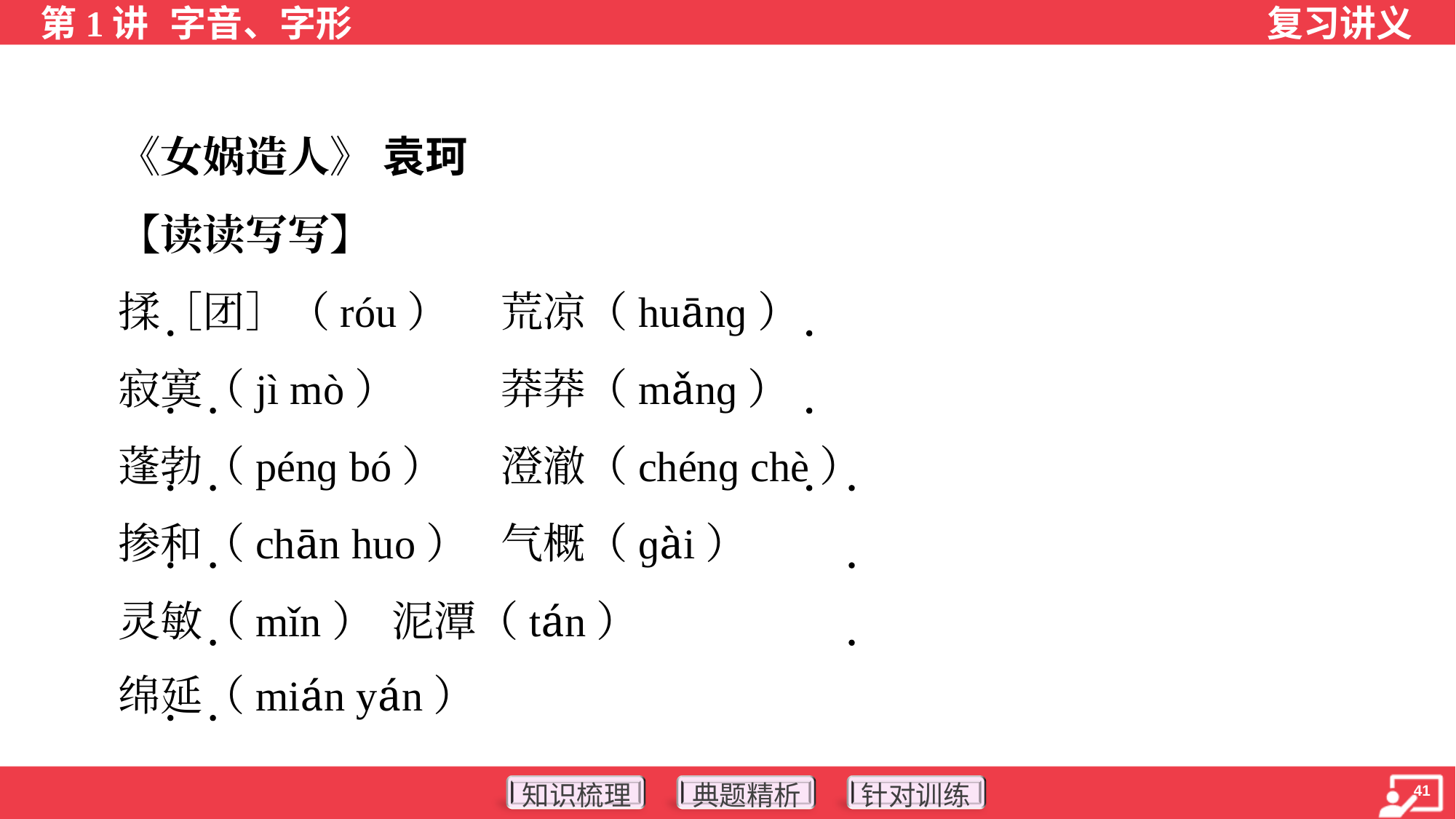

《女娲造人》 袁珂
    【读读写写】
    揉［团］（róu）	荒凉（huānɡ）
    寂寞（jì mò）	莽莽（mǎnɡ）
    蓬勃（pénɡ bó）	澄澈（chénɡ chè）
    掺和（chān huo）	气概（ɡài）
    灵敏（mǐn）	泥潭（tán）
    绵延（mián yán）